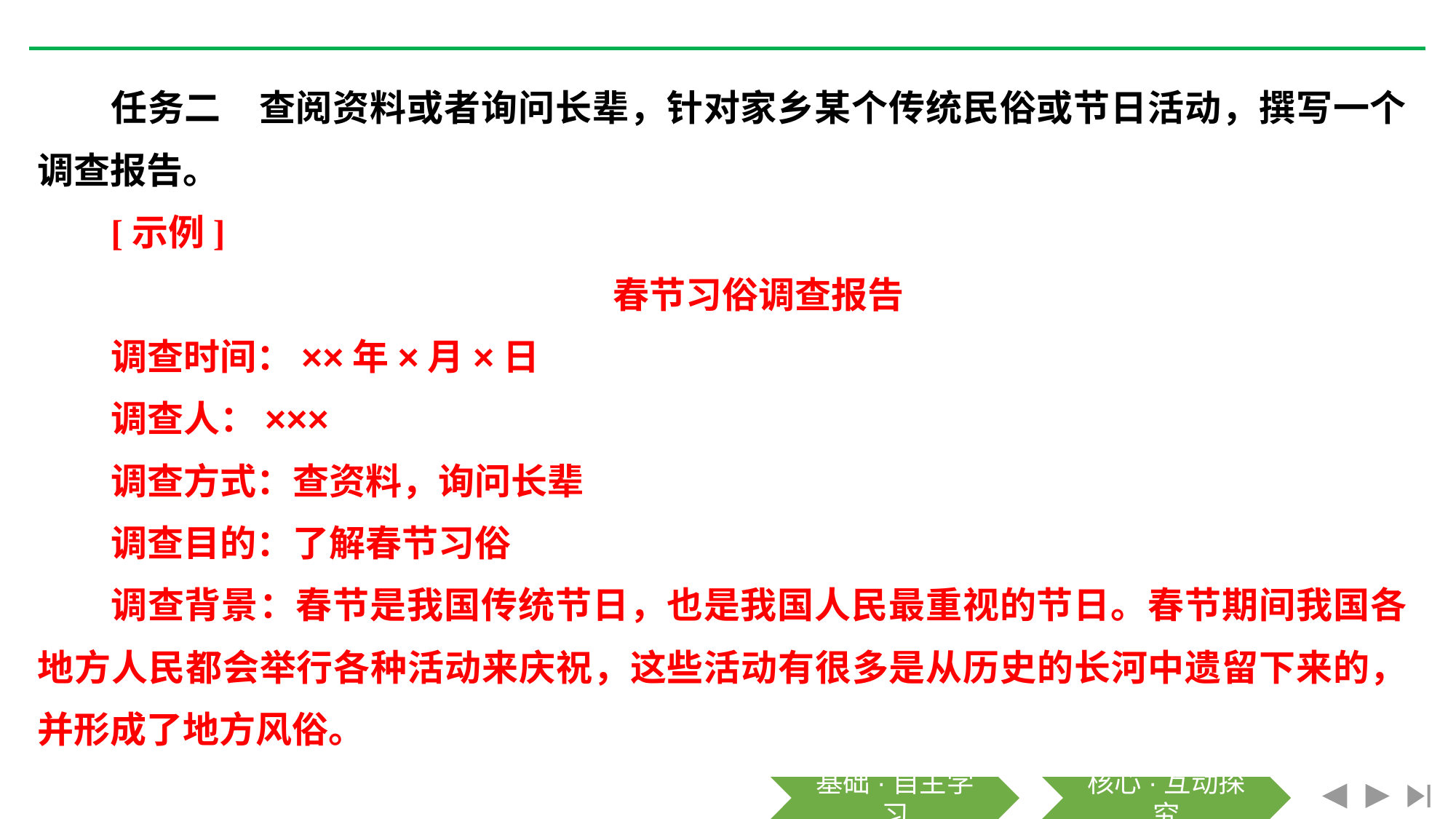

任务二　查阅资料或者询问长辈，针对家乡某个传统民俗或节日活动，撰写一个调查报告。
[示例]
春节习俗调查报告
调查时间：××年×月×日
调查人：×××
调查方式：查资料，询问长辈
调查目的：了解春节习俗
调查背景：春节是我国传统节日，也是我国人民最重视的节日。春节期间我国各地方人民都会举行各种活动来庆祝，这些活动有很多是从历史的长河中遗留下来的，并形成了地方风俗。